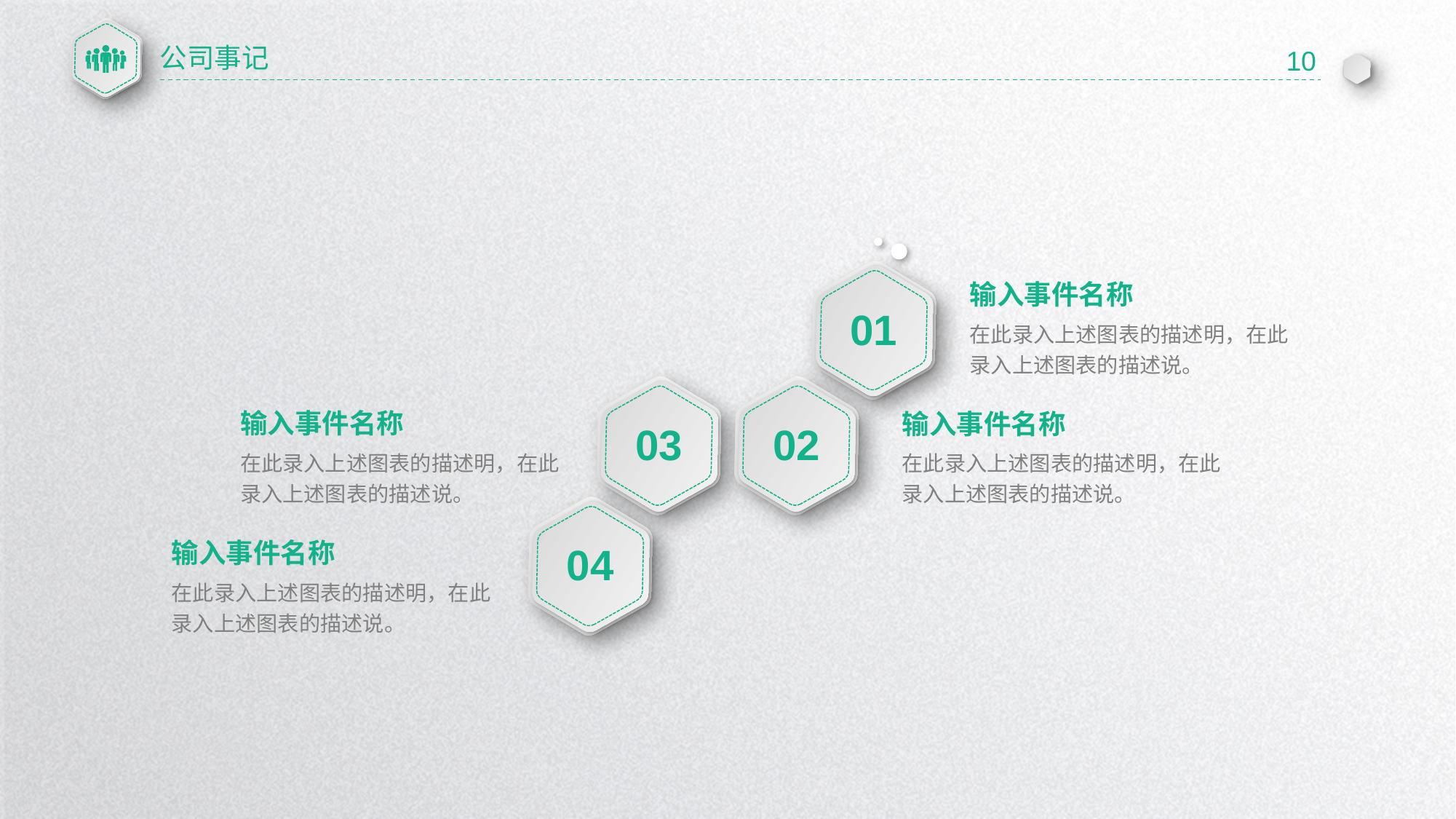

公司事记
10

01
输入事件名称
在此录入上述图表的描述明，在此录入上述图表的描述说。

03

02
输入事件名称
输入事件名称
在此录入上述图表的描述明，在此录入上述图表的描述说。
在此录入上述图表的描述明，在此录入上述图表的描述说。

04
输入事件名称
在此录入上述图表的描述明，在此录入上述图表的描述说。